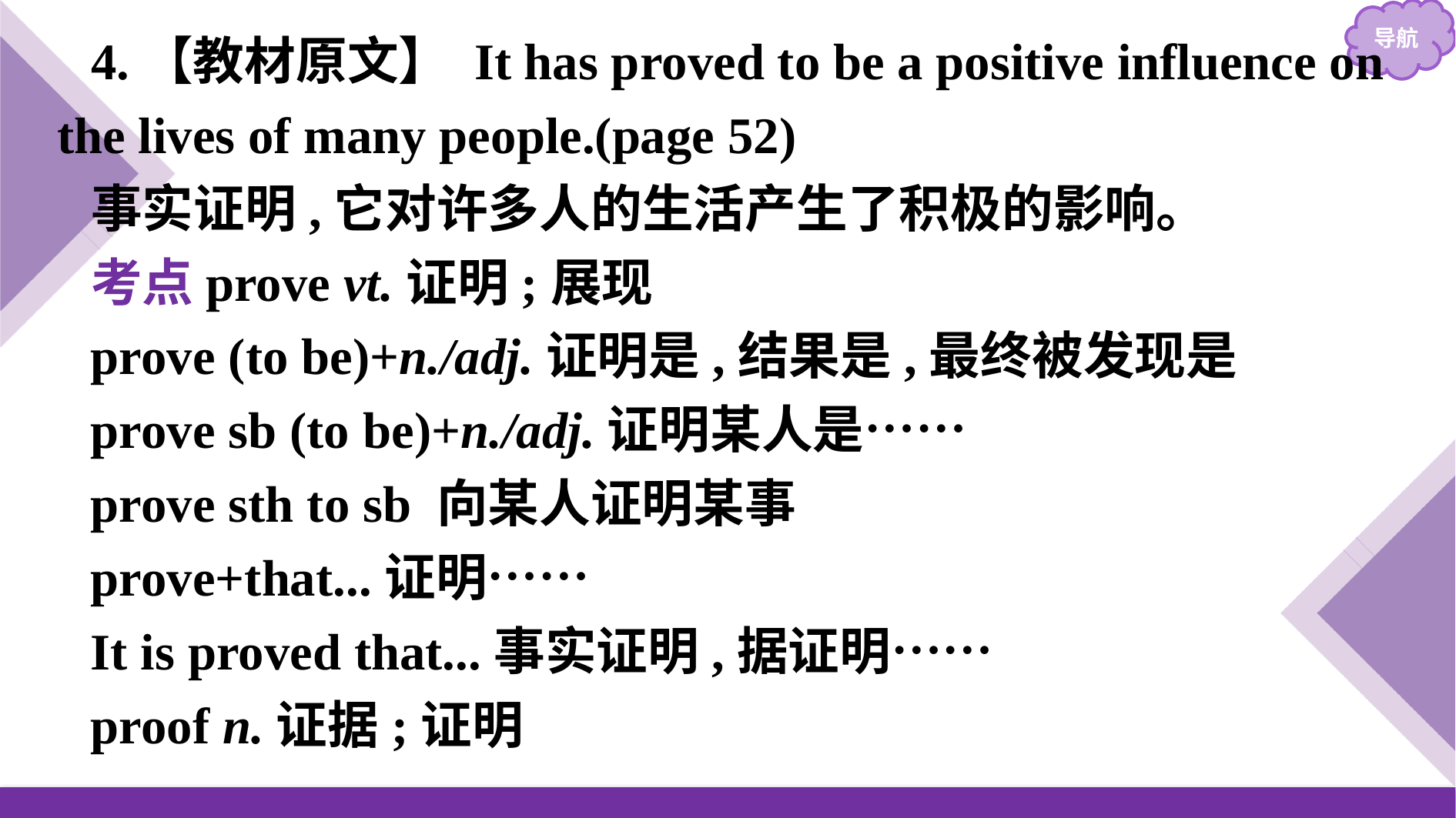

4.【教材原文】 It has proved to be a positive influence on the lives of many people.(page 52)
事实证明,它对许多人的生活产生了积极的影响。
考点prove vt.证明;展现
prove (to be)+n./adj.证明是,结果是,最终被发现是
prove sb (to be)+n./adj.证明某人是……
prove sth to sb 向某人证明某事
prove+that...证明……
It is proved that...事实证明,据证明……
proof n.证据;证明